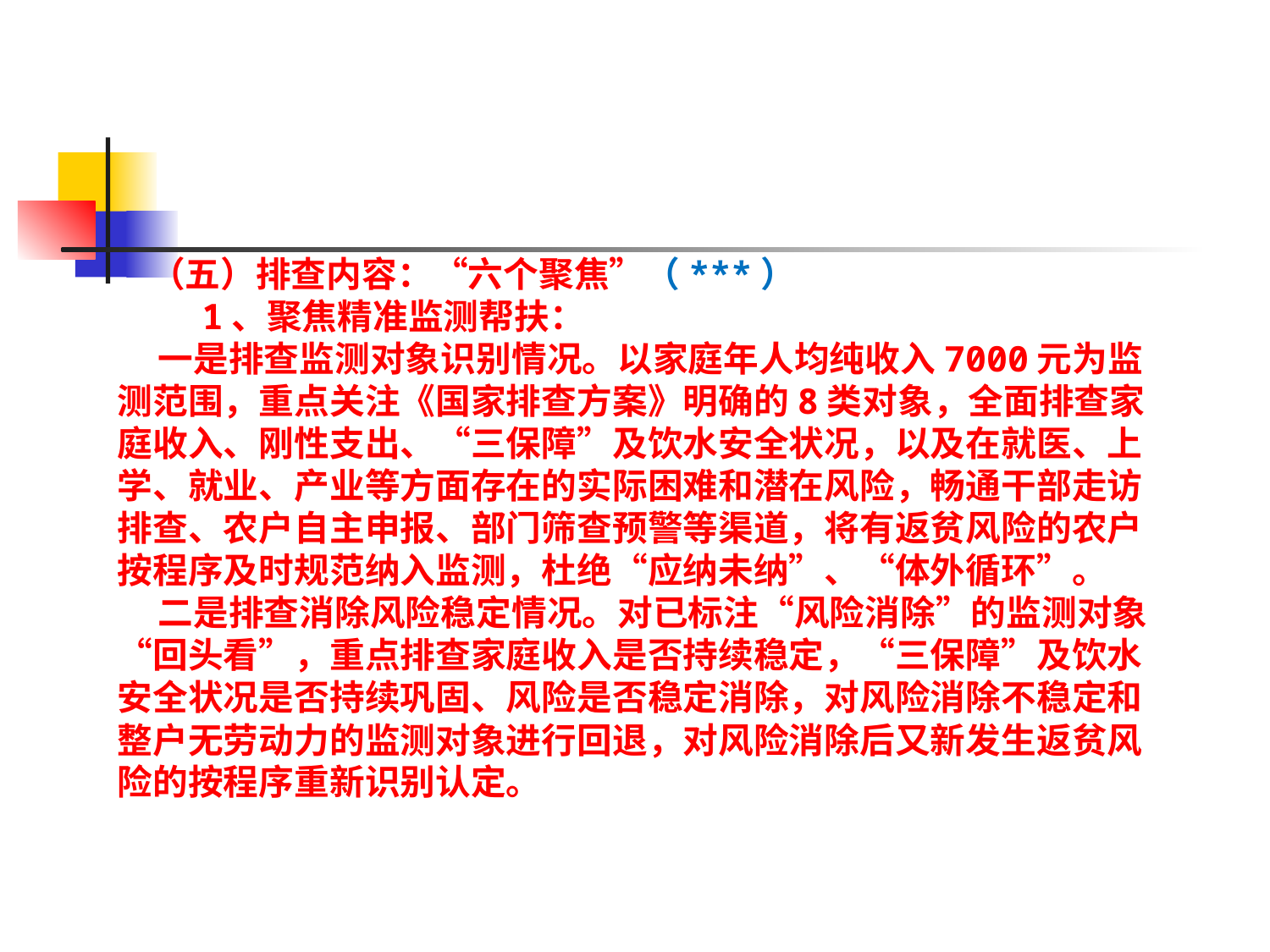

（五）排查内容：“六个聚焦”（***）
    1、聚焦精准监测帮扶：
    一是排查监测对象识别情况。以家庭年人均纯收入7000元为监测范围，重点关注《国家排查方案》明确的8类对象，全面排查家庭收入、刚性支出、“三保障”及饮水安全状况，以及在就医、上学、就业、产业等方面存在的实际困难和潜在风险，畅通干部走访排查、农户自主申报、部门筛查预警等渠道，将有返贫风险的农户按程序及时规范纳入监测，杜绝“应纳未纳”、“体外循环”。
    二是排查消除风险稳定情况。对已标注“风险消除”的监测对象“回头看”，重点排查家庭收入是否持续稳定，“三保障”及饮水安全状况是否持续巩固、风险是否稳定消除，对风险消除不稳定和整户无劳动力的监测对象进行回退，对风险消除后又新发生返贫风险的按程序重新识别认定。